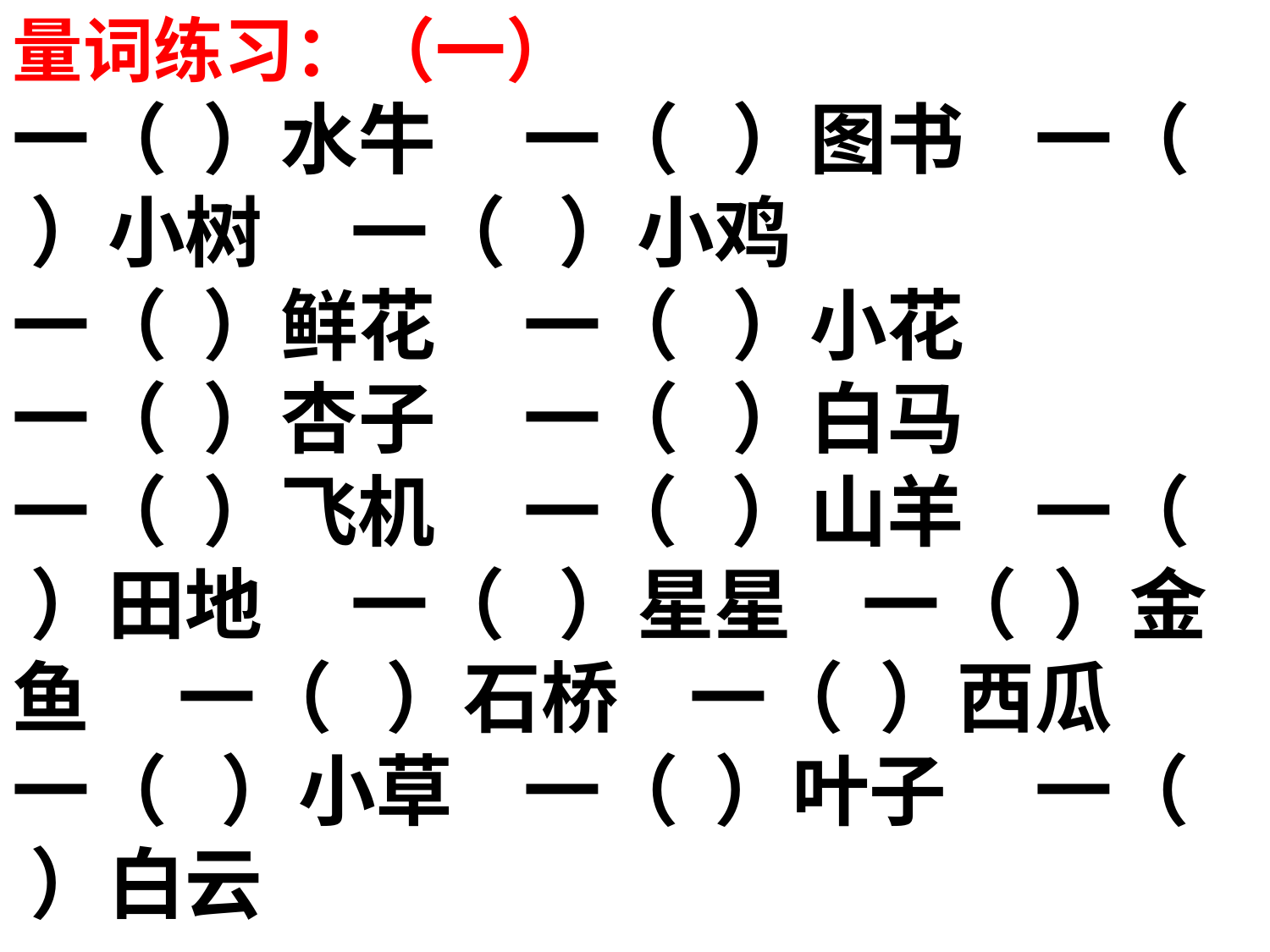

量词练习：（一）
一（  ）水牛     一（   ）图书    一（  ）小树     一（   ）小鸡
一（  ）鲜花     一（   ）小花
一（  ）杏子     一（   ）白马
一（  ）飞机     一（   ）山羊    一（  ）田地     一（   ）星星    一（  ）金鱼     一（   ）石桥    一（  ）西瓜     一（   ）小草    一（  ）叶子     一（   ）白云